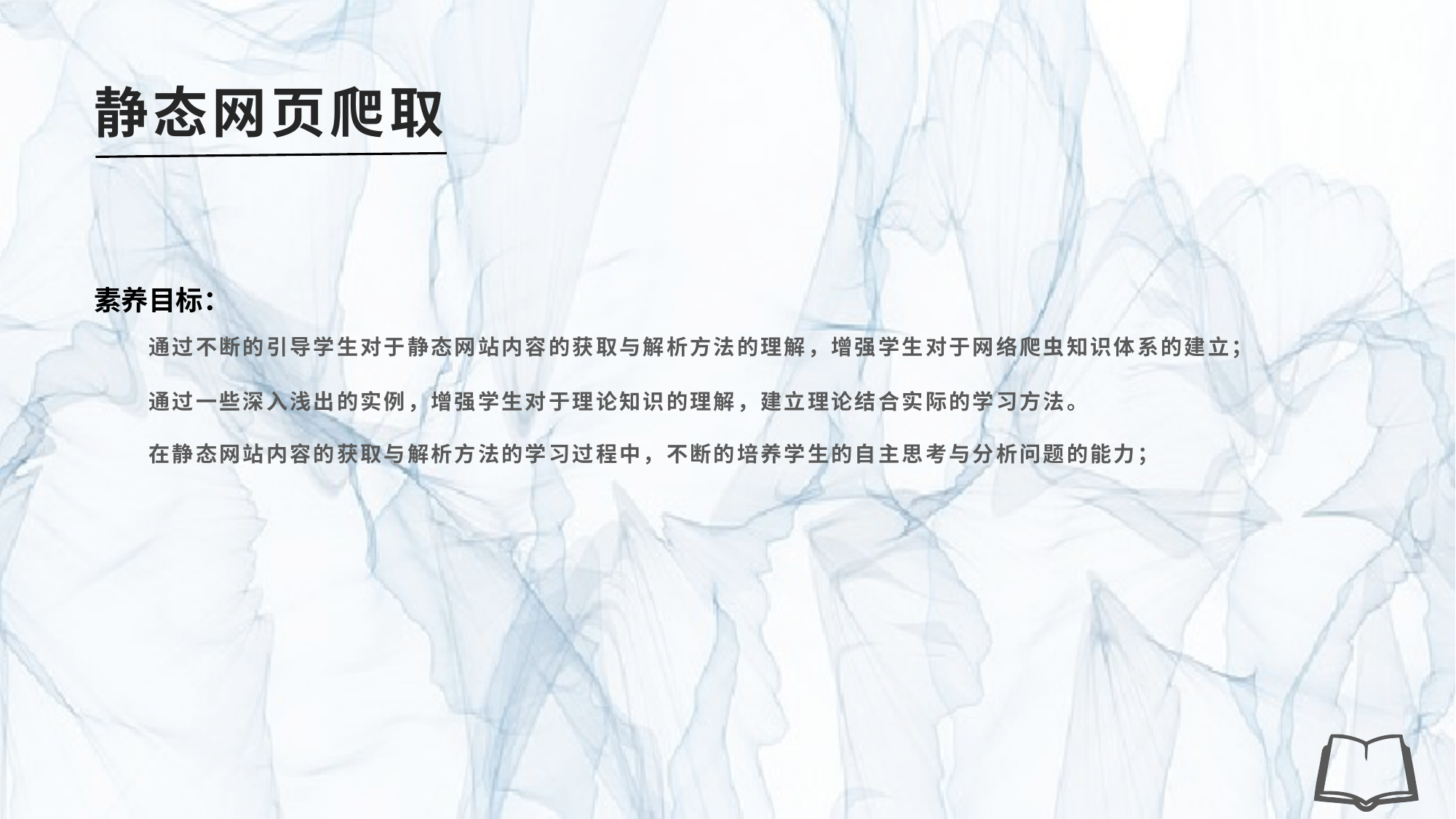

# 静态网页爬取
素养目标：
通过不断的引导学生对于静态网站内容的获取与解析方法的理解，增强学生对于网络爬虫知识体系的建立；
通过一些深入浅出的实例，增强学生对于理论知识的理解，建立理论结合实际的学习方法。
在静态网站内容的获取与解析方法的学习过程中，不断的培养学生的自主思考与分析问题的能力；

4